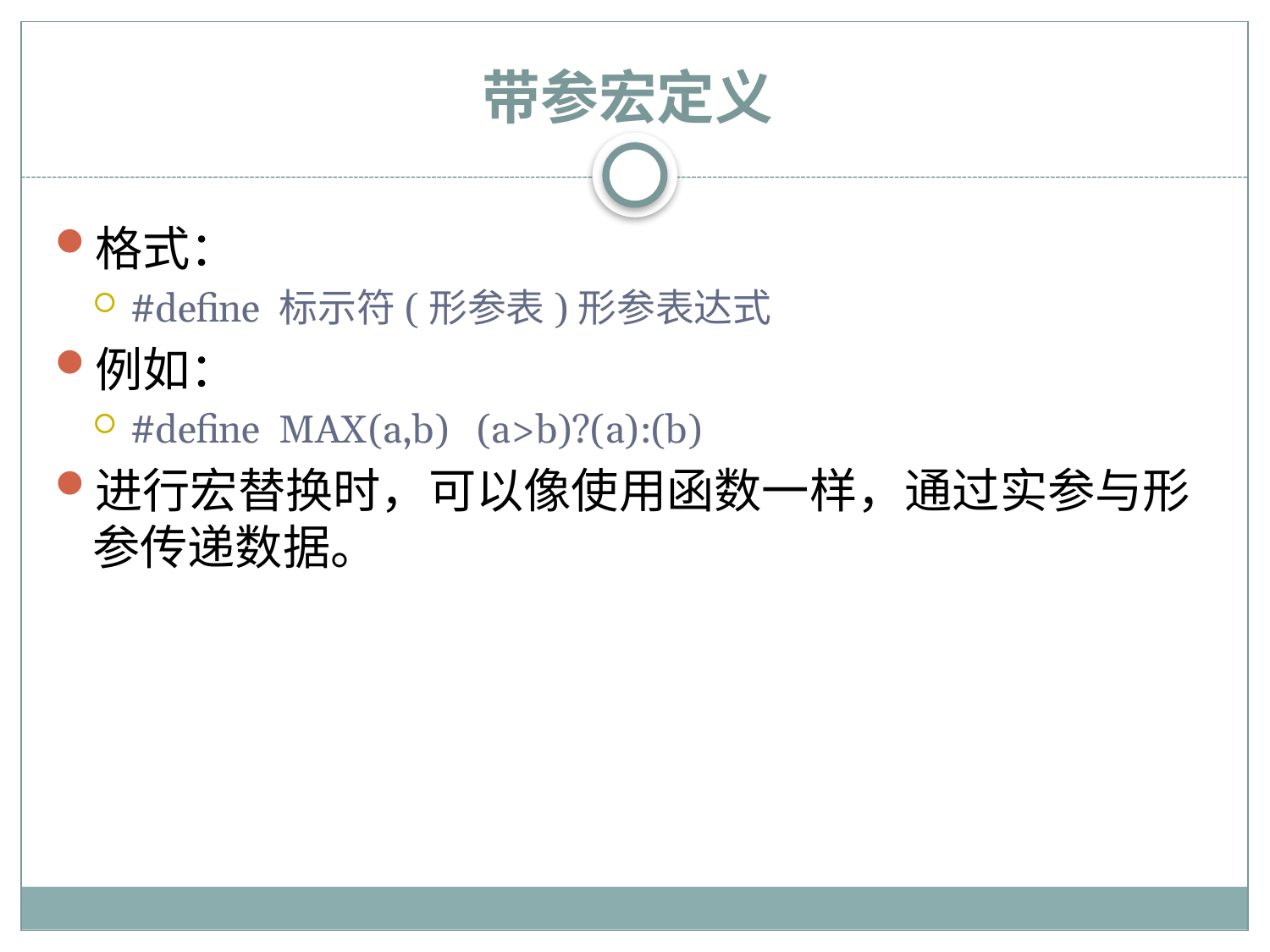

# 带参宏定义
格式：
#define 标示符(形参表)形参表达式
例如：
#define  MAX(a,b)   (a>b)?(a):(b)
进行宏替换时，可以像使用函数一样，通过实参与形参传递数据。